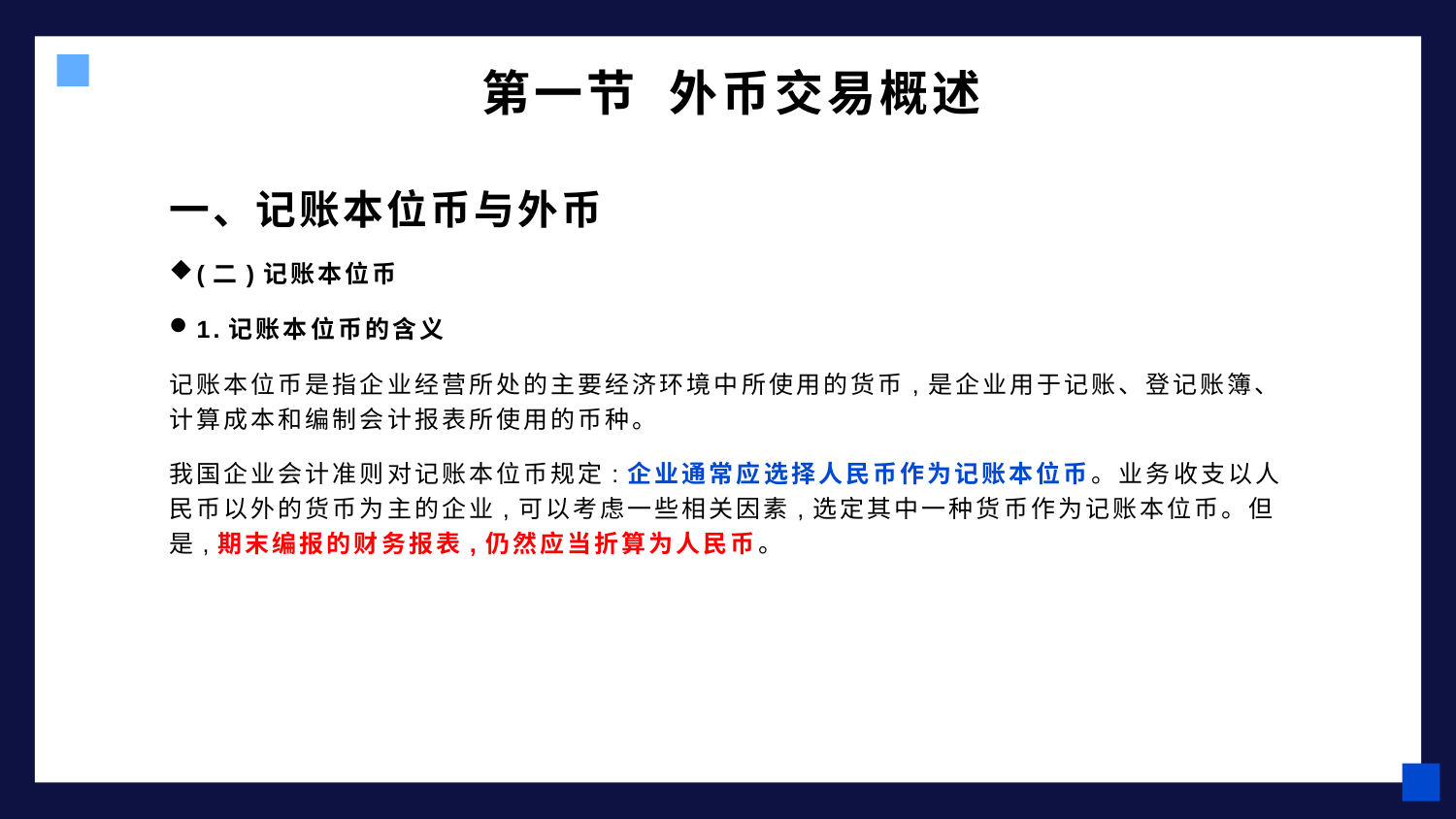

# 第一节  外币交易概述
一、记账本位币与外币
(二)记账本位币
1.记账本位币的含义
记账本位币是指企业经营所处的主要经济环境中所使用的货币,是企业用于记账、登记账簿、计算成本和编制会计报表所使用的币种。
我国企业会计准则对记账本位币规定:企业通常应选择人民币作为记账本位币。业务收支以人民币以外的货币为主的企业,可以考虑一些相关因素,选定其中一种货币作为记账本位币。但是,期末编报的财务报表,仍然应当折算为人民币。